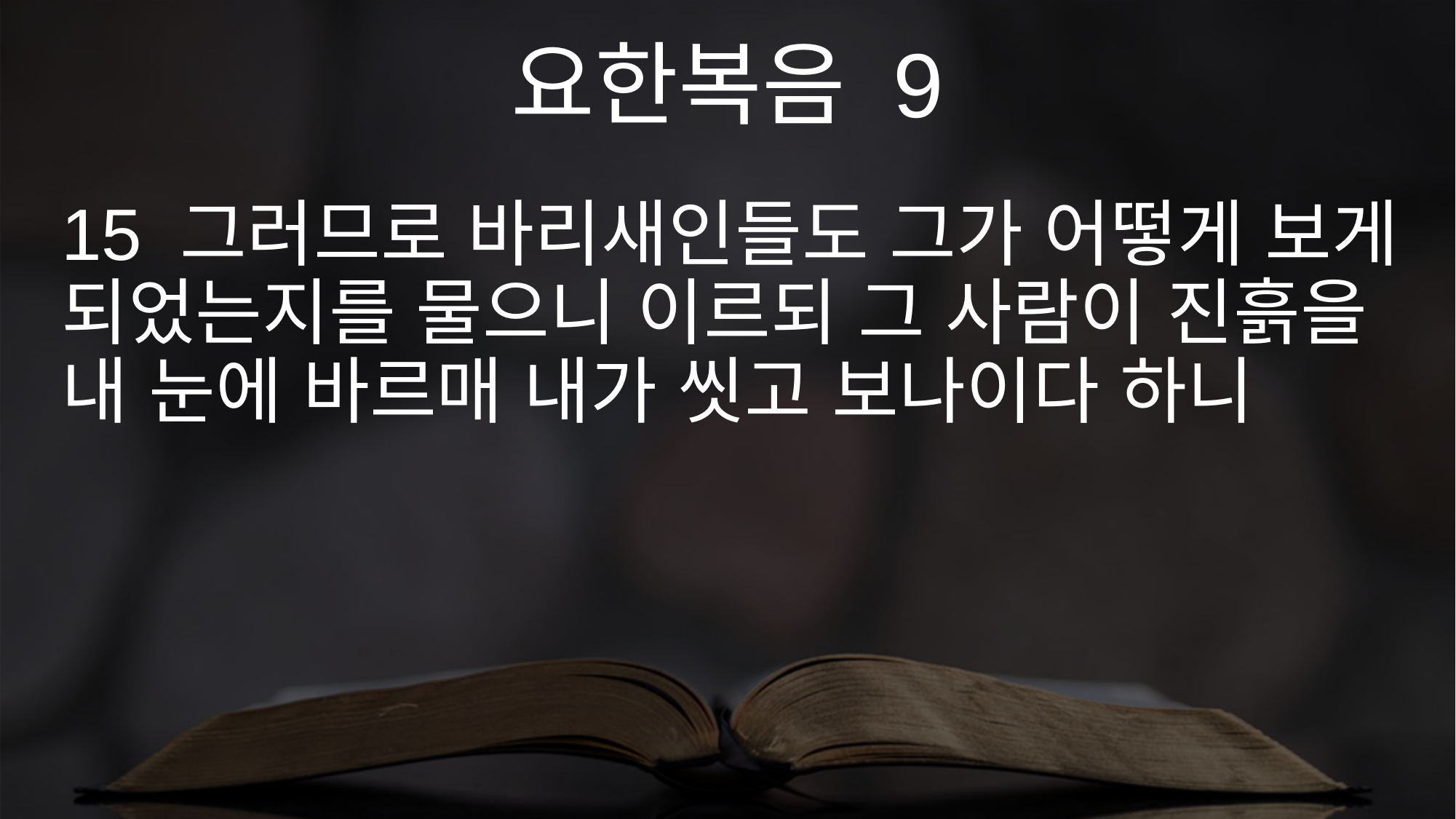

요한복음 9
15 그러므로 바리새인들도 그가 어떻게 보게 되었는지를 물으니 이르되 그 사람이 진흙을 내 눈에 바르매 내가 씻고 보나이다 하니